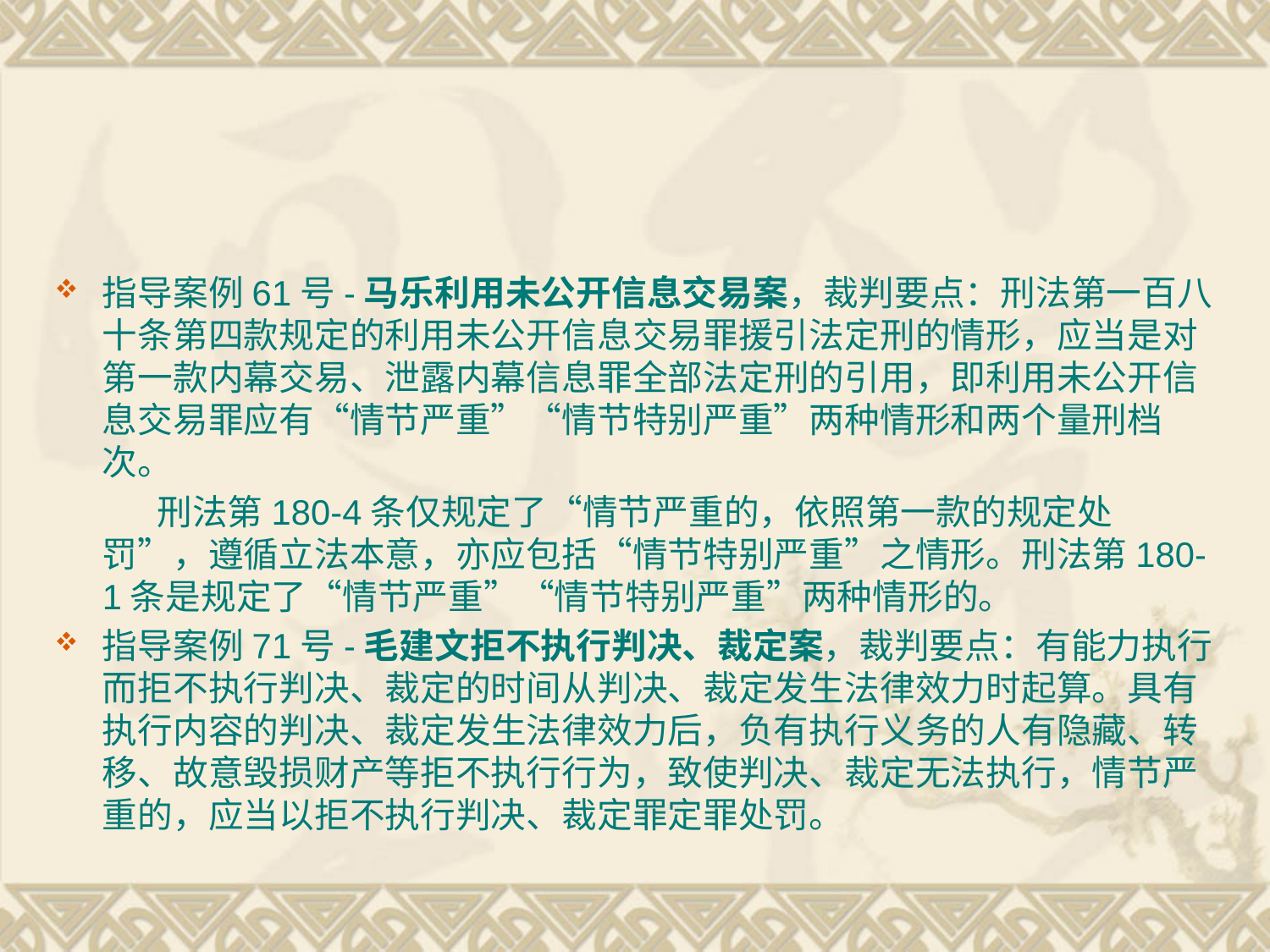

#
指导案例61号-马乐利用未公开信息交易案，裁判要点：刑法第一百八十条第四款规定的利用未公开信息交易罪援引法定刑的情形，应当是对第一款内幕交易、泄露内幕信息罪全部法定刑的引用，即利用未公开信息交易罪应有“情节严重”“情节特别严重”两种情形和两个量刑档次。
            刑法第180-4条仅规定了“情节严重的，依照第一款的规定处罚”，遵循立法本意，亦应包括“情节特别严重”之情形。刑法第180-1条是规定了“情节严重”“情节特别严重”两种情形的。
指导案例71号-毛建文拒不执行判决、裁定案，裁判要点：有能力执行而拒不执行判决、裁定的时间从判决、裁定发生法律效力时起算。具有执行内容的判决、裁定发生法律效力后，负有执行义务的人有隐藏、转移、故意毁损财产等拒不执行行为，致使判决、裁定无法执行，情节严重的，应当以拒不执行判决、裁定罪定罪处罚。